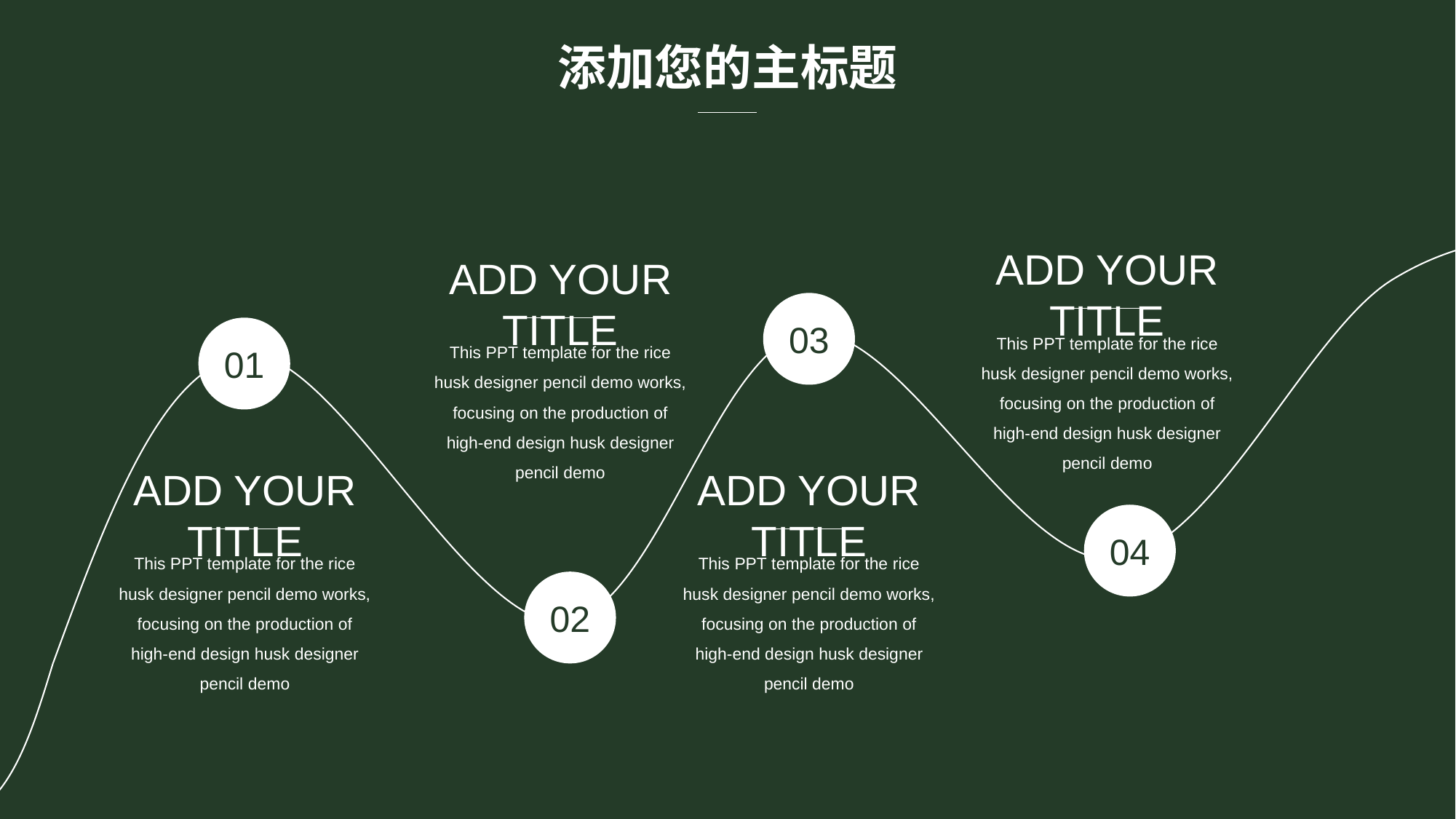

添加您的主标题

ADD YOUR TITLE
This PPT template for the rice husk designer pencil demo works, focusing on the production of high-end design husk designer pencil demo
ADD YOUR TITLE
This PPT template for the rice husk designer pencil demo works, focusing on the production of high-end design husk designer pencil demo
03
01
ADD YOUR TITLE
This PPT template for the rice husk designer pencil demo works, focusing on the production of high-end design husk designer pencil demo
ADD YOUR TITLE
This PPT template for the rice husk designer pencil demo works, focusing on the production of high-end design husk designer pencil demo
04
02